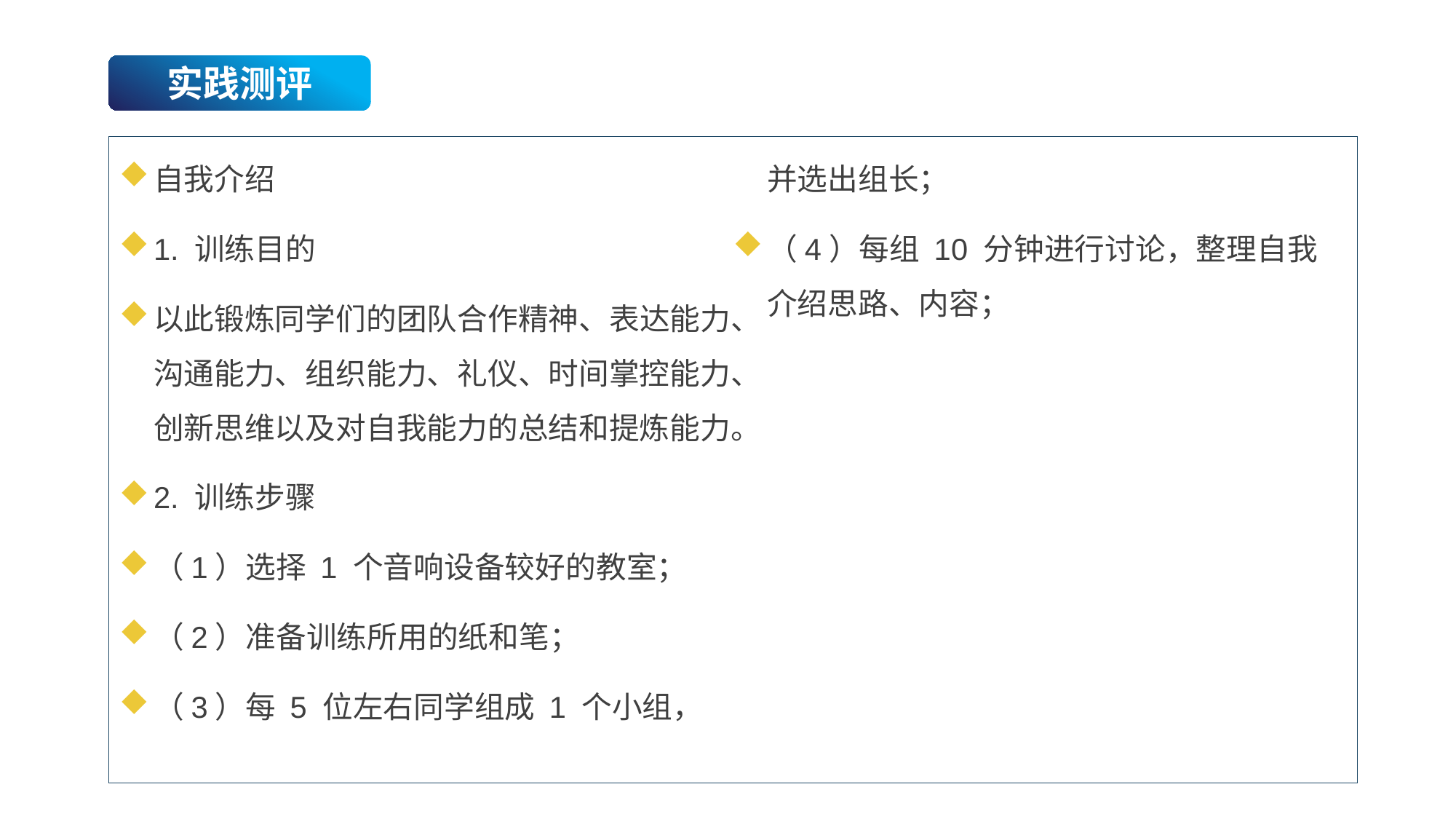

实践测评
自我介绍
1. 训练目的
以此锻炼同学们的团队合作精神、表达能力、沟通能力、组织能力、礼仪、时间掌控能力、创新思维以及对自我能力的总结和提炼能力。
2. 训练步骤
（1）选择 1 个音响设备较好的教室；
（2）准备训练所用的纸和笔；
（3）每 5 位左右同学组成 1 个小组，并选出组长；
（4）每组 10 分钟进行讨论，整理自我介绍思路、内容；